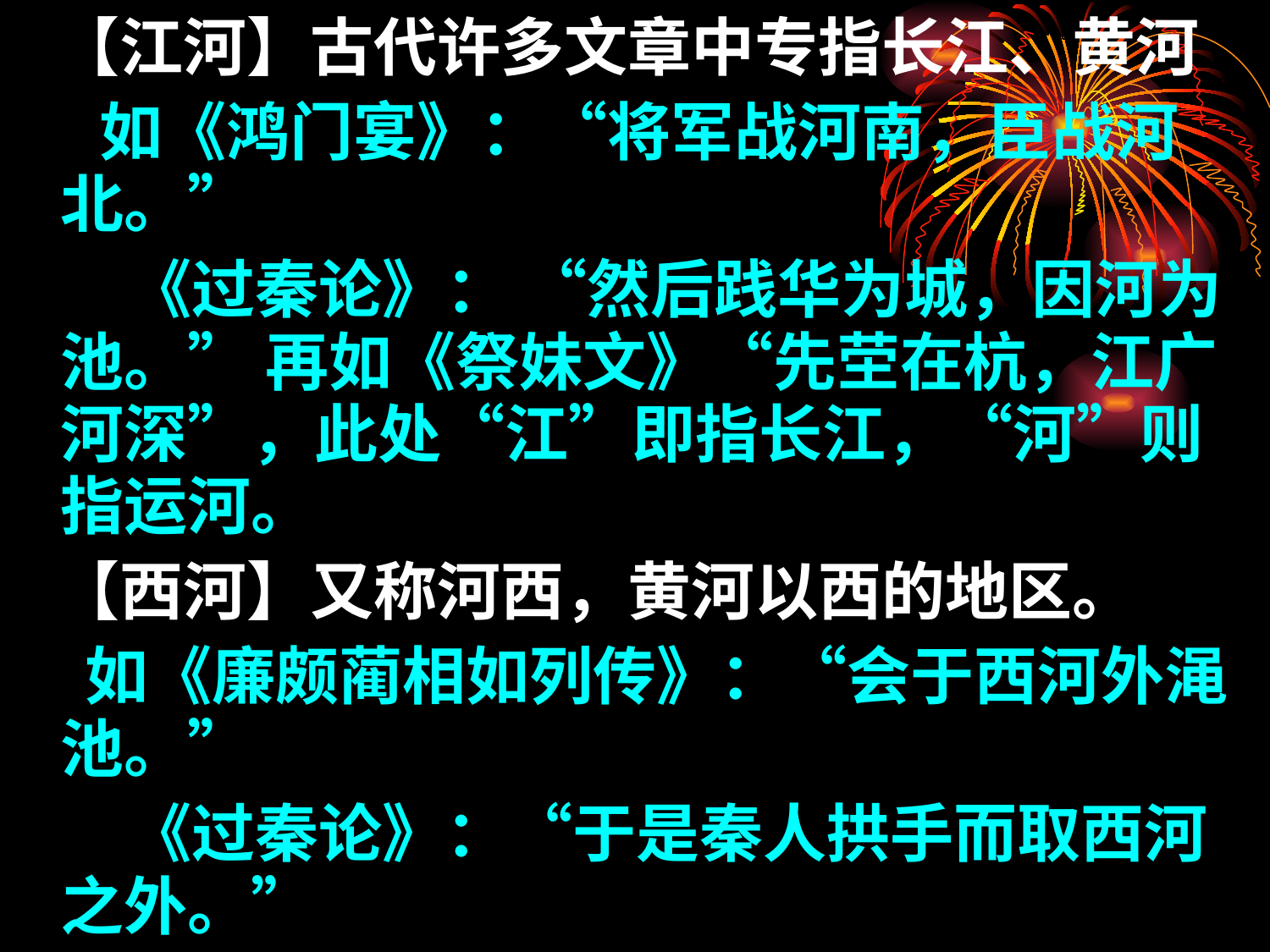

【江河】古代许多文章中专指长江、黄河
     如《鸿门宴》：“将军战河南，臣战河北。”
       《过秦论》： “然后践华为城，因河为池。” 再如《祭妹文》“先茔在杭，江广河深”，此处“江”即指长江，“河”则指运河。
  【西河】又称河西，黄河以西的地区。
    如《廉颇蔺相如列传》：“会于西河外渑池。”
       《过秦论》：“于是秦人拱手而取西河之外。”